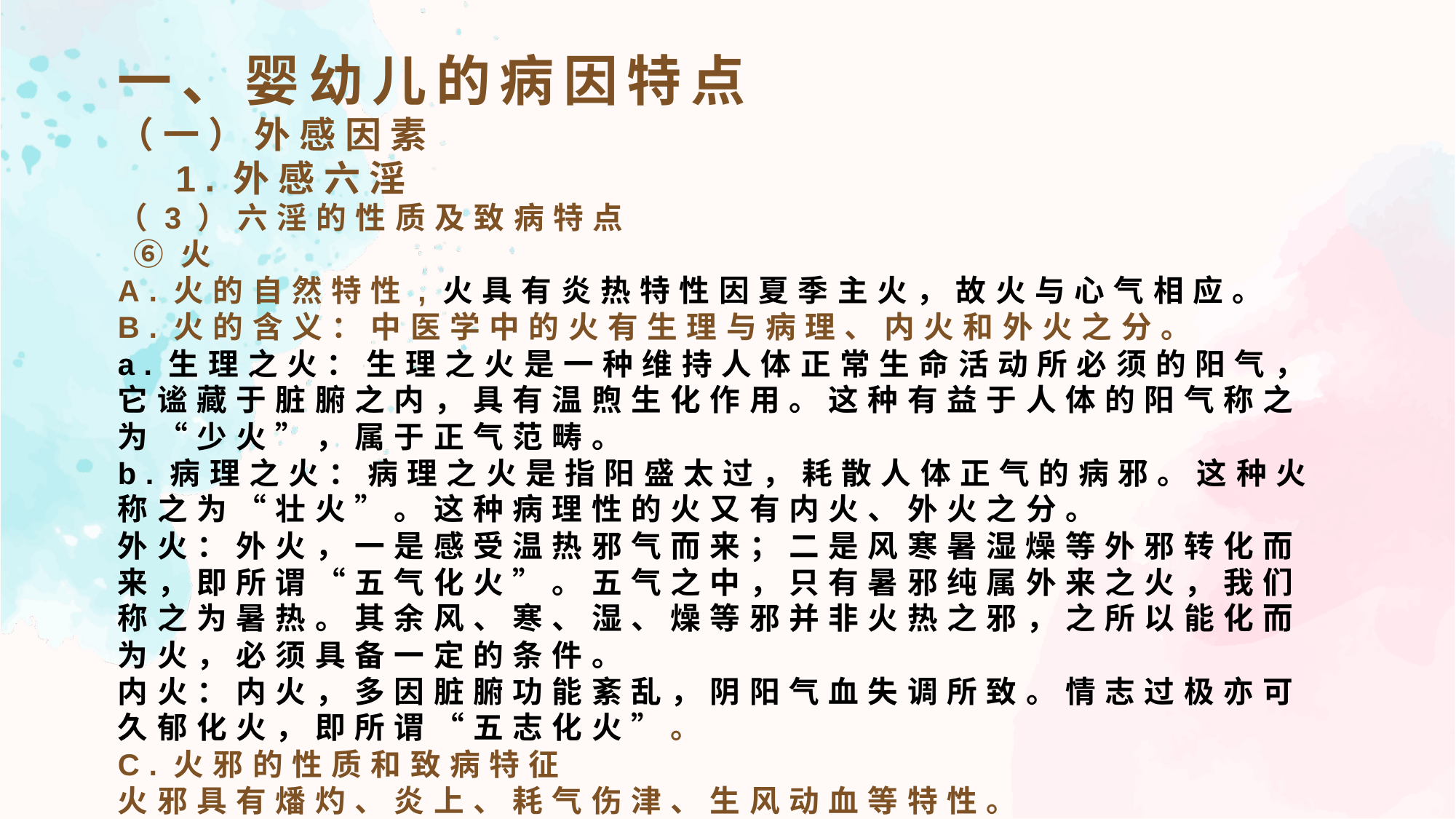

一、婴幼儿的病因特点
（一）外感因素
   1.外感六淫
（3）六淫的性质及致病特点
 ⑥火
A.火的自然特性,火具有炎热特性因夏季主火，故火与心气相应。
B.火的含义：中医学中的火有生理与病理、内火和外火之分。
a.生理之火：生理之火是一种维持人体正常生命活动所必须的阳气，它谧藏于脏腑之内，具有温煦生化作用。这种有益于人体的阳气称之为“少火”，属于正气范畴。
b.病理之火：病理之火是指阳盛太过，耗散人体正气的病邪。这种火称之为“壮火”。这种病理性的火又有内火、外火之分。
外火：外火，一是感受温热邪气而来；二是风寒暑湿燥等外邪转化而来，即所谓“五气化火”。五气之中，只有暑邪纯属外来之火，我们称之为暑热。其余风、寒、湿、燥等邪并非火热之邪，之所以能化而为火，必须具备一定的条件。
内火：内火，多因脏腑功能紊乱，阴阳气血失调所致。情志过极亦可久郁化火，即所谓“五志化火”。
C.火邪的性质和致病特征
火邪具有燔灼、炎上、耗气伤津、生风动血等特性。
    a.火性燔灼：燔灼，是指火热邪气具有焚烧而熏灼的特性。故火邪致病，机体以阳气过盛为其主要病理机制，表现出高热、恶热、脉搏加快等特征。
    b.火性炎上：火为阳邪，其性升腾向上。故火邪致病具有明显的炎上特性，其病多表现于上部。如心火上炎，则见舌尖红赤疼痛，口舌糜烂、生疮；肝火上炎，则见头痛如裂、目赤肿痛；胃火炽盛，可见齿龈肿痛、齿衄等。
c.伤津耗气：火热之邪，蒸腾于内，最易迫津外泄，消烁津液，使人体阴津耗伤。故火邪致病，其临床表现除热象显著外，往往伴有口渴喜饮、咽干舌燥、小便短赤、大便秘结等津伤液耗之征。
d.生风动血：火邪易于引起肝风内动和血液妄行。
生风：火热之邪侵袭人体，往往燔灼肝经，劫耗津血，使筋脉失于濡养，而致肝风内动，称为热极生风。风火相煽，症状急迫，临床上表现为高热、神昏谵语、四肢抽搐、颈项强直、角弓反张、目睛上视等。
动血：血得寒则凝，得温则行。火热之邪，灼伤脉络，并使血行加速，迫血妄行，易于引起各种出血，如吐血、衄血、便血、尿血，以及皮肤发斑等。
e.易致肿疡：火热之邪入于血分，聚于局部，腐肉败血，则发为痈肿疮疡。“痈疽原是火毒生”。“火毒”、“热毒”是引起疮疡的比较常见的原因，表现为疮疡局部红肿热痛为特征。
f.易扰心神：火与心气相应，心主血脉而藏神。故火之邪伤于人体，最易扰乱神明，出现心烦失眠，狂躁不安，甚至神昏谵语等症。
综上所述，火有生理性火和病理性火，本节所讲的为病理性火，又名火邪。火邪就来源看，有外火和内火之异。外火多由外感而来，而内火常自内生。火邪具有燔灼炎上，伤津耗气，生风动血，易生肿疡和扰乱心神的特征。其致病广泛，发病急暴，易成燎原之势。在临床上表现出高热津亏、气少、肝风、出血、神志异常等特征。